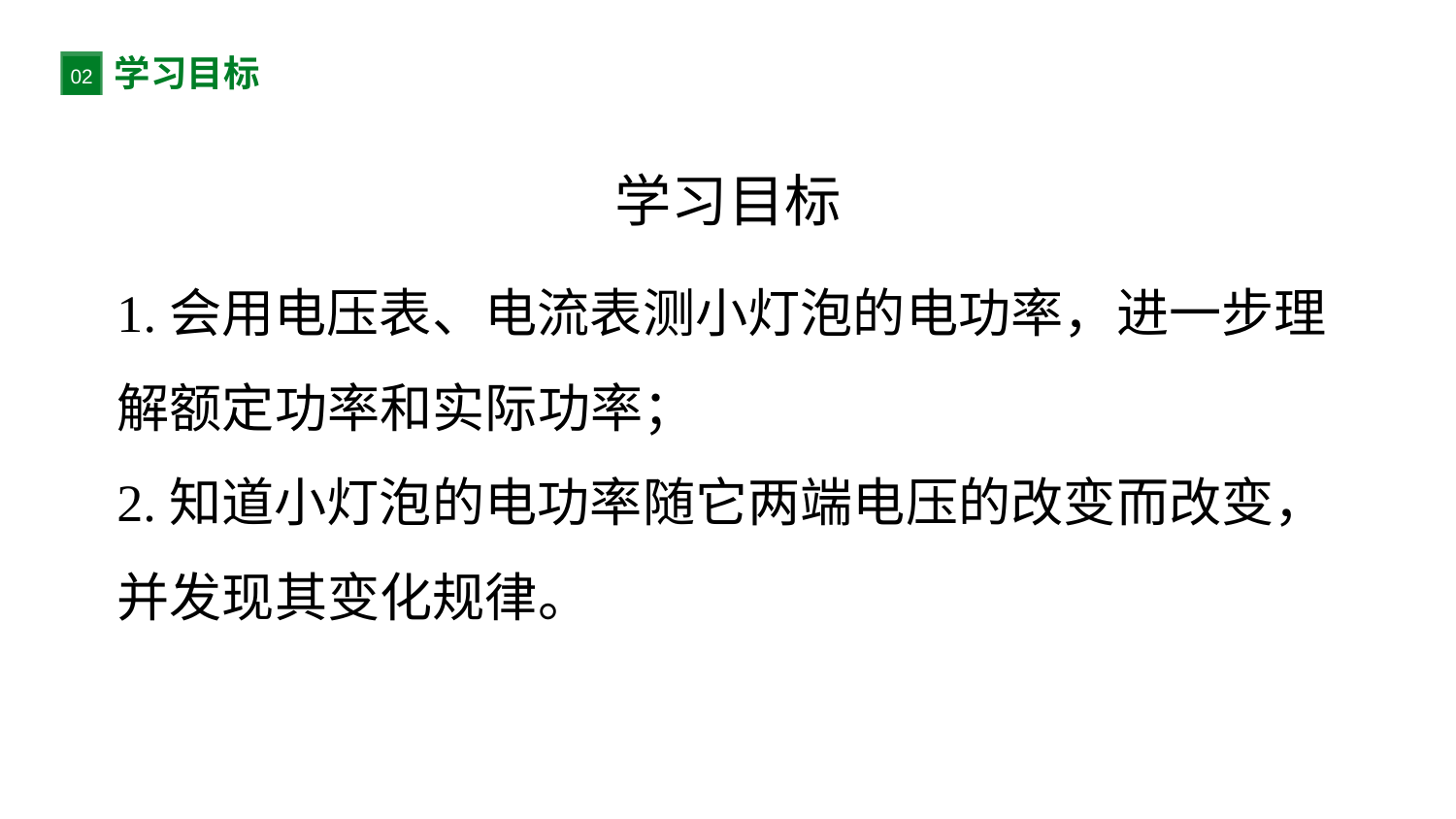

学习目标

02
学习目标
1.会用电压表、电流表测小灯泡的电功率，进一步理解额定功率和实际功率；
2.知道小灯泡的电功率随它两端电压的改变而改变，并发现其变化规律。